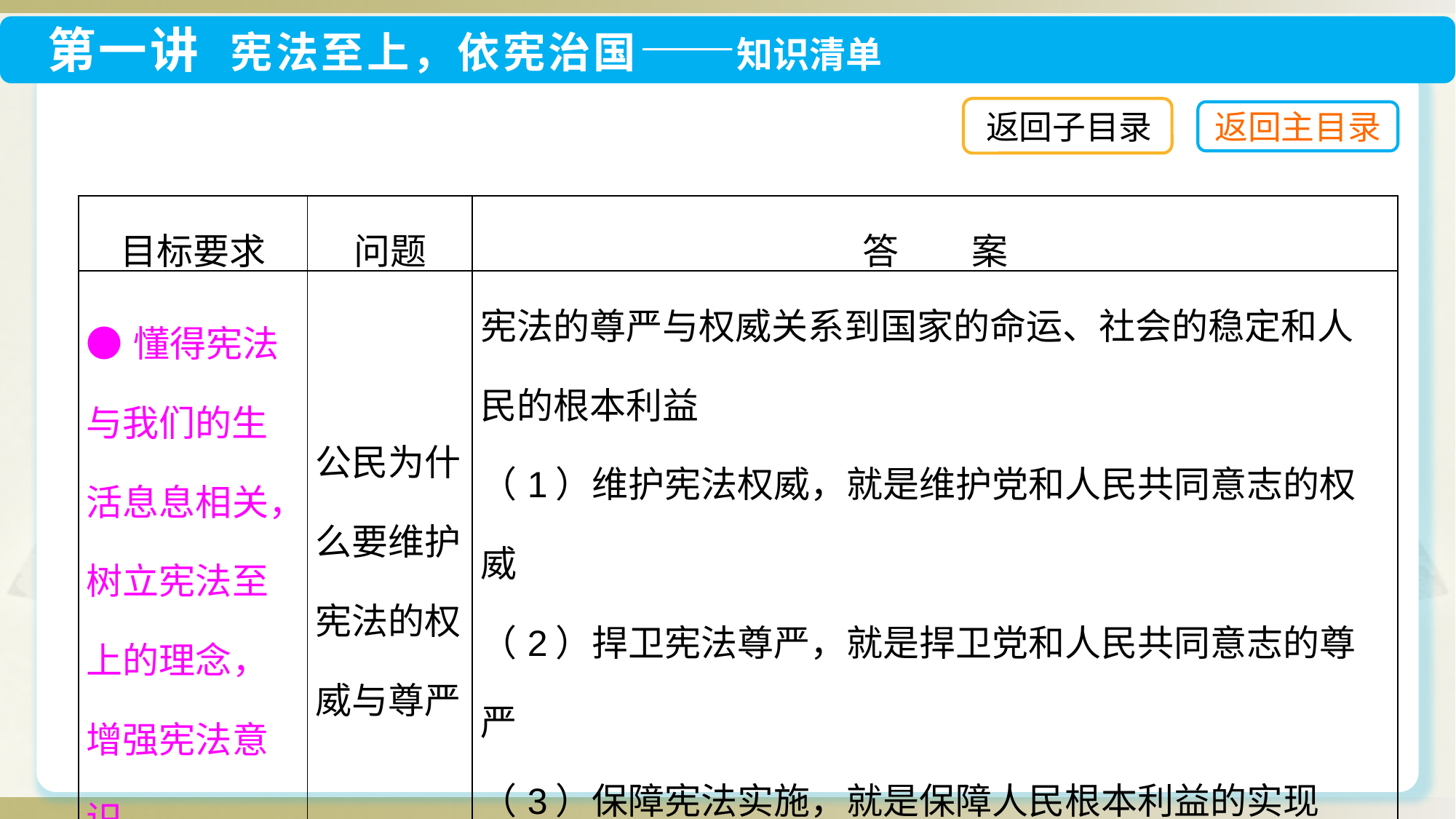

返回子目录
| 目标要求 | 问题 | 答　　案 |
| --- | --- | --- |
| ●懂得宪法与我们的生活息息相关，树立宪法至上的理念，增强宪法意识 | 公民为什么要维护宪法的权威与尊严 | 宪法的尊严与权威关系到国家的命运、社会的稳定和人民的根本利益 （1）维护宪法权威，就是维护党和人民共同意志的权威 （2）捍卫宪法尊严，就是捍卫党和人民共同意志的尊严 （3）保障宪法实施，就是保障人民根本利益的实现 只有我们切实尊重和有效实施宪法，人民当家作主才有保证，党和国家的事业才能顺利发展 |